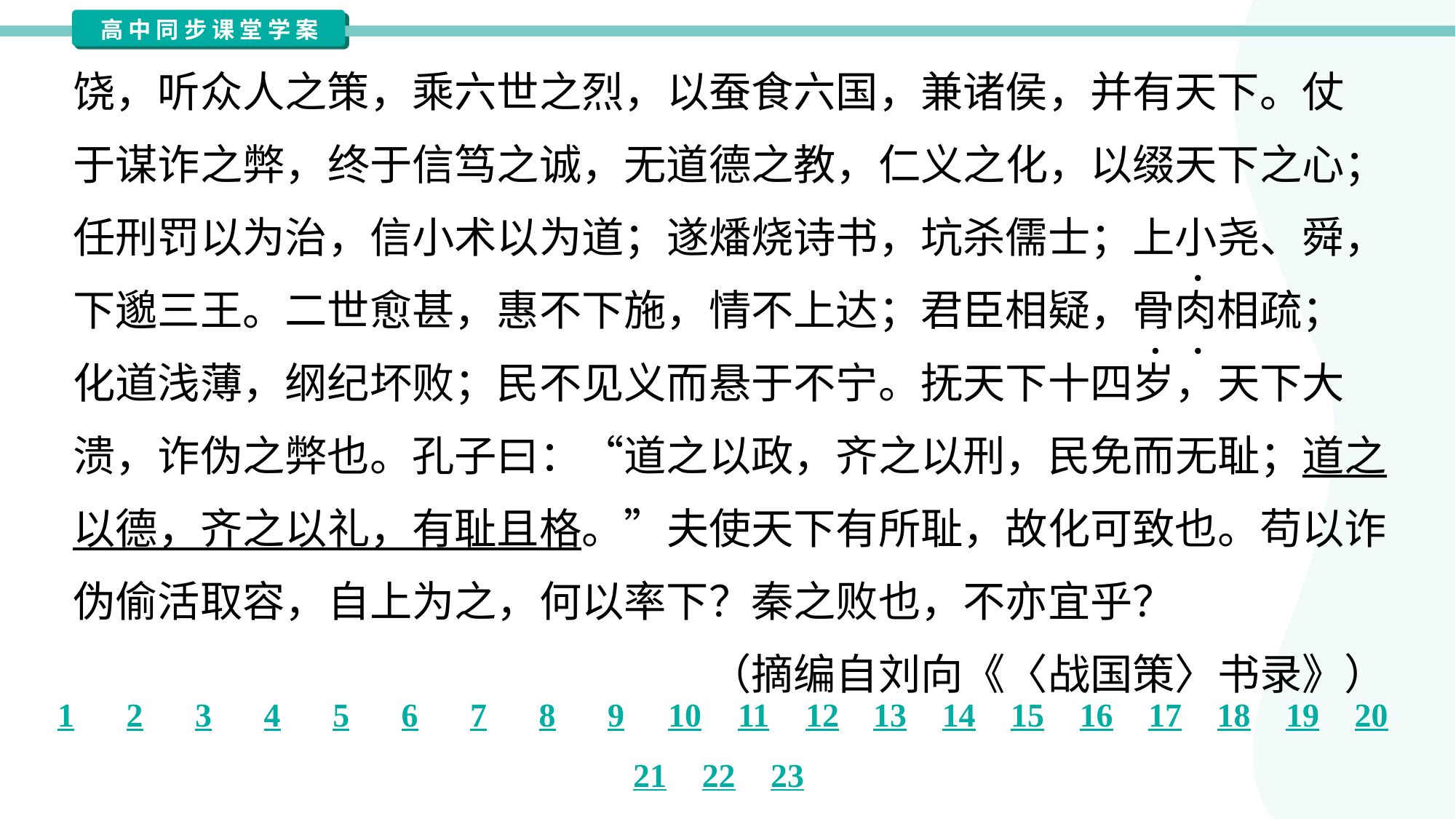

饶，听众人之策，乘六世之烈，以蚕食六国，兼诸侯，并有天下。仗
于谋诈之弊，终于信笃之诚，无道德之教，仁义之化，以缀天下之心；
任刑罚以为治，信小术以为道；遂燔烧诗书，坑杀儒士；上小尧、舜，
下邈三王。二世愈甚，惠不下施，情不上达；君臣相疑，骨肉相疏；
化道浅薄，纲纪坏败；民不见义而悬于不宁。抚天下十四岁，天下大
溃，诈伪之弊也。孔子曰：“道之以政，齐之以刑，民免而无耻；道之
以德，齐之以礼，有耻且格。”夫使天下有所耻，故化可致也。苟以诈
伪偷活取容，自上为之，何以率下？秦之败也，不亦宜乎？
（摘编自刘向《〈战国策〉书录》）